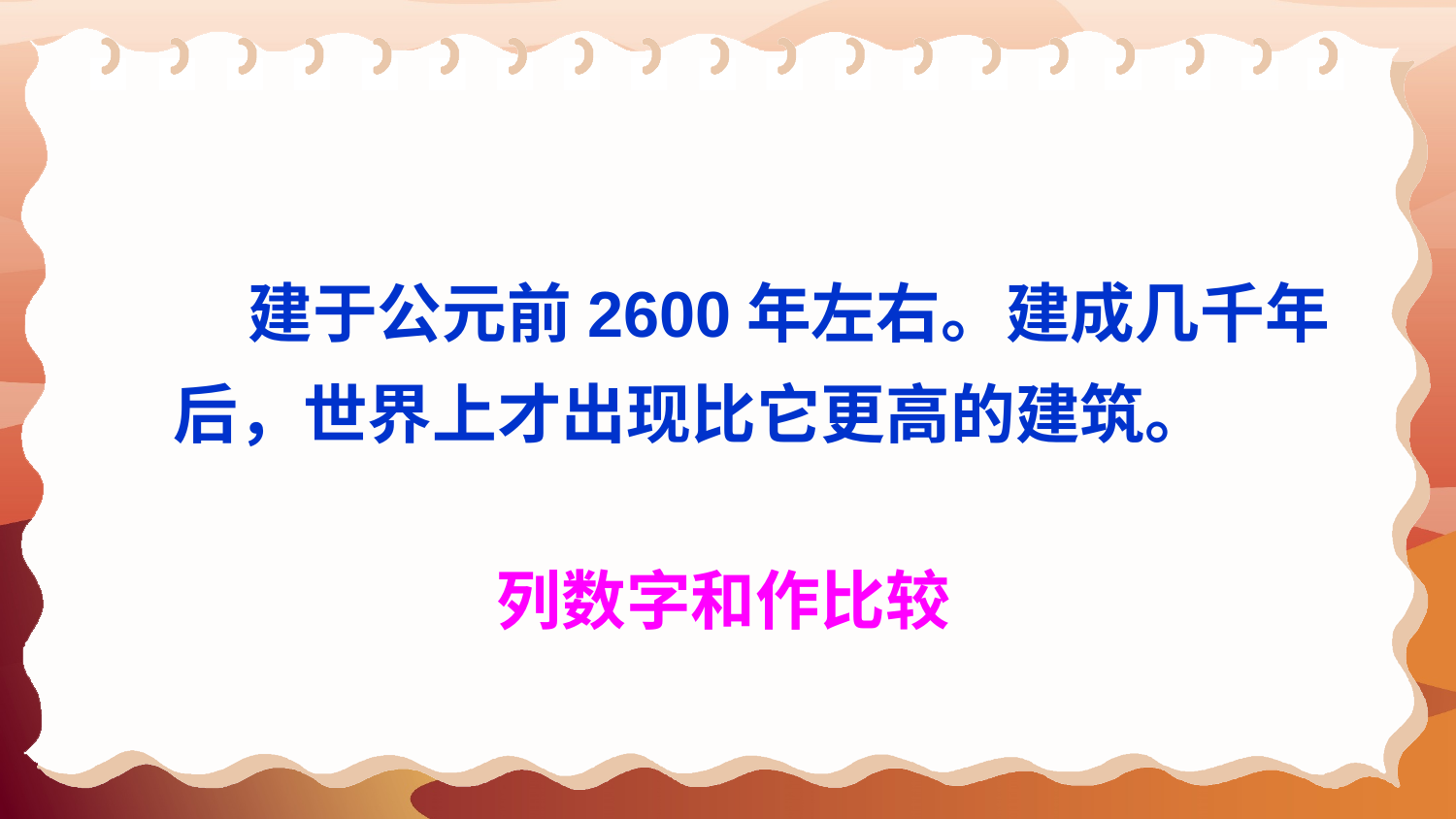

建于公元前2600年左右。建成几千年后，世界上才出现比它更高的建筑。
列数字和作比较